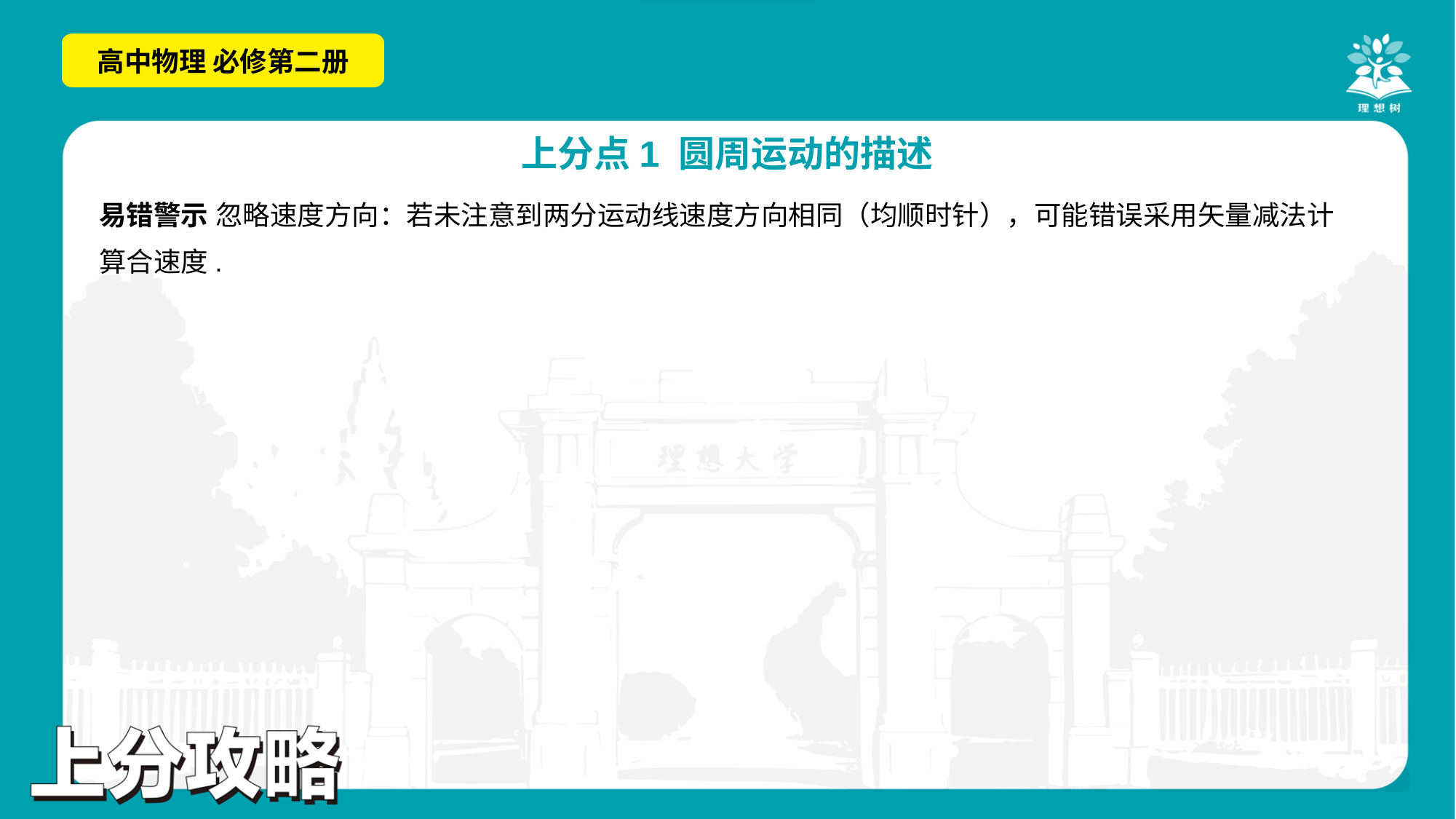

易错警示 忽略速度方向：若未注意到两分运动线速度方向相同（均顺时针），可能错误采用矢量减法计
算合速度.